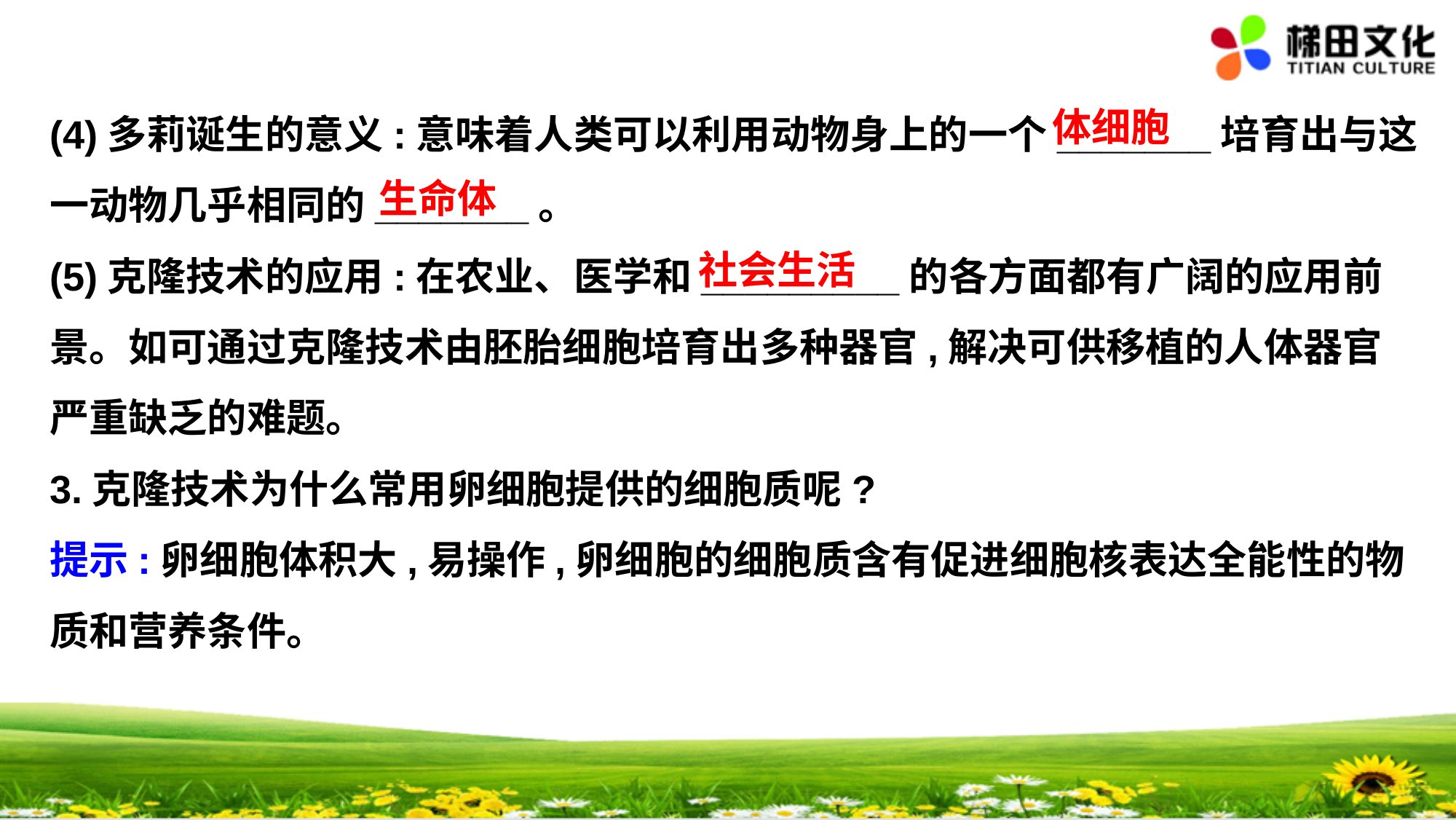

体细胞
(4)多莉诞生的意义:意味着人类可以利用动物身上的一个_______培育出与这
一动物几乎相同的_______。
(5)克隆技术的应用:在农业、医学和_________的各方面都有广阔的应用前
景。如可通过克隆技术由胚胎细胞培育出多种器官,解决可供移植的人体器官
严重缺乏的难题。
3.克隆技术为什么常用卵细胞提供的细胞质呢?
提示:卵细胞体积大,易操作,卵细胞的细胞质含有促进细胞核表达全能性的物
质和营养条件。
生命体
社会生活